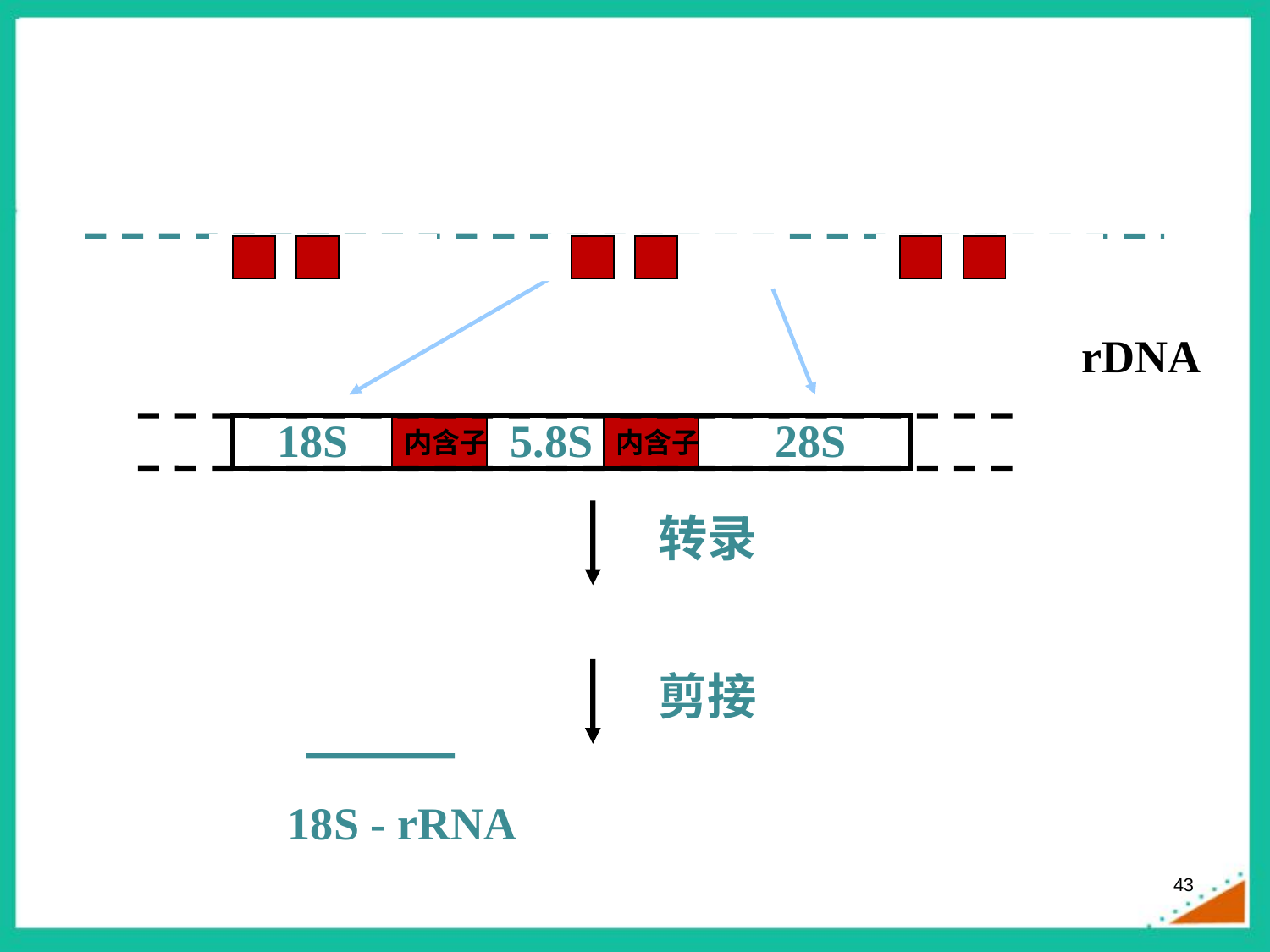

三、rRNA的转录后加工

rDNA

18S
5.8S
28S

内含子
内含子

转录
45S - rRNA

剪接

5.8S和28S-rRNA

18S - rRNA
43